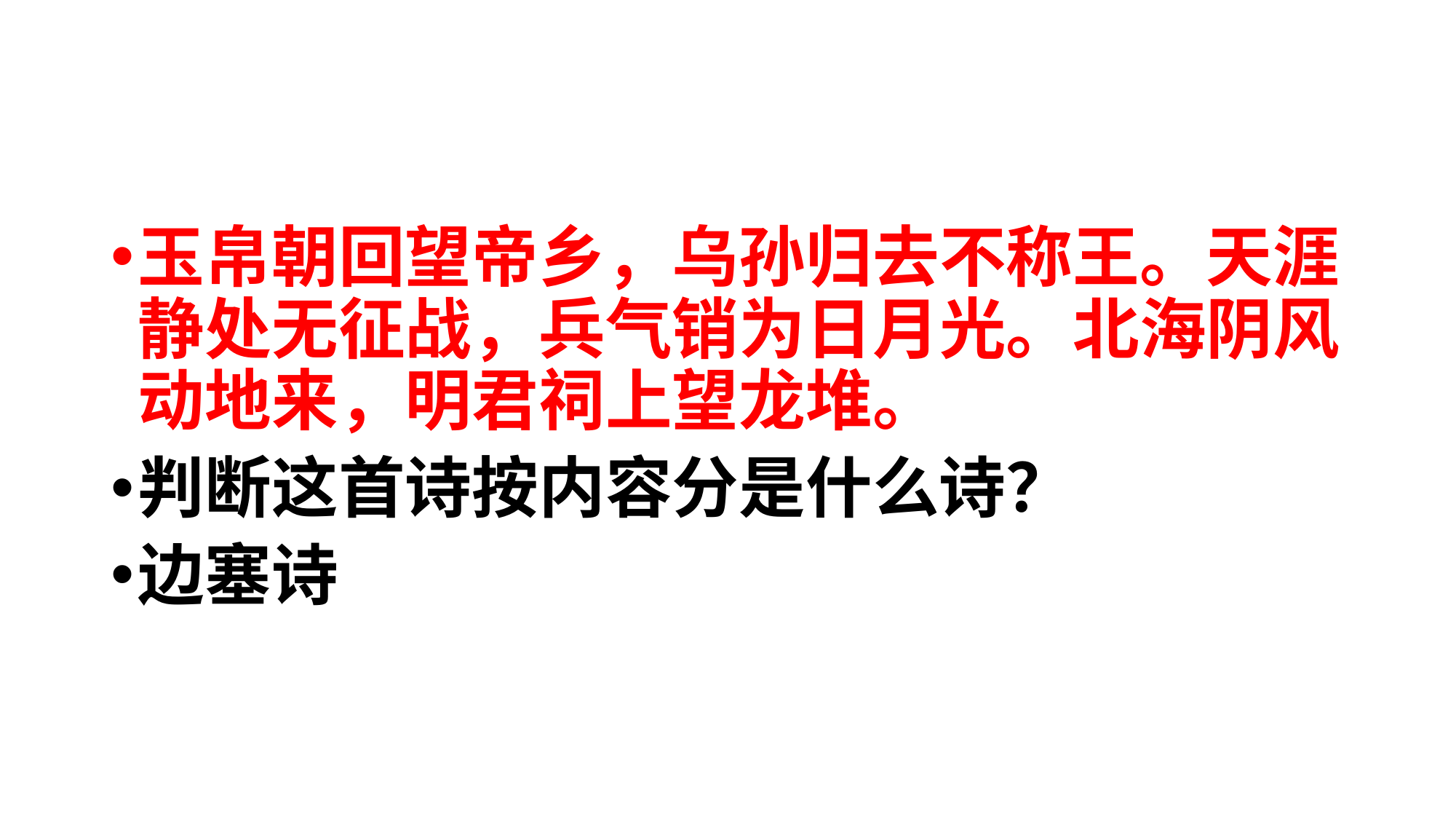

#
玉帛朝回望帝乡，乌孙归去不称王。天涯静处无征战，兵气销为日月光。北海阴风动地来，明君祠上望龙堆。
判断这首诗按内容分是什么诗？
边塞诗